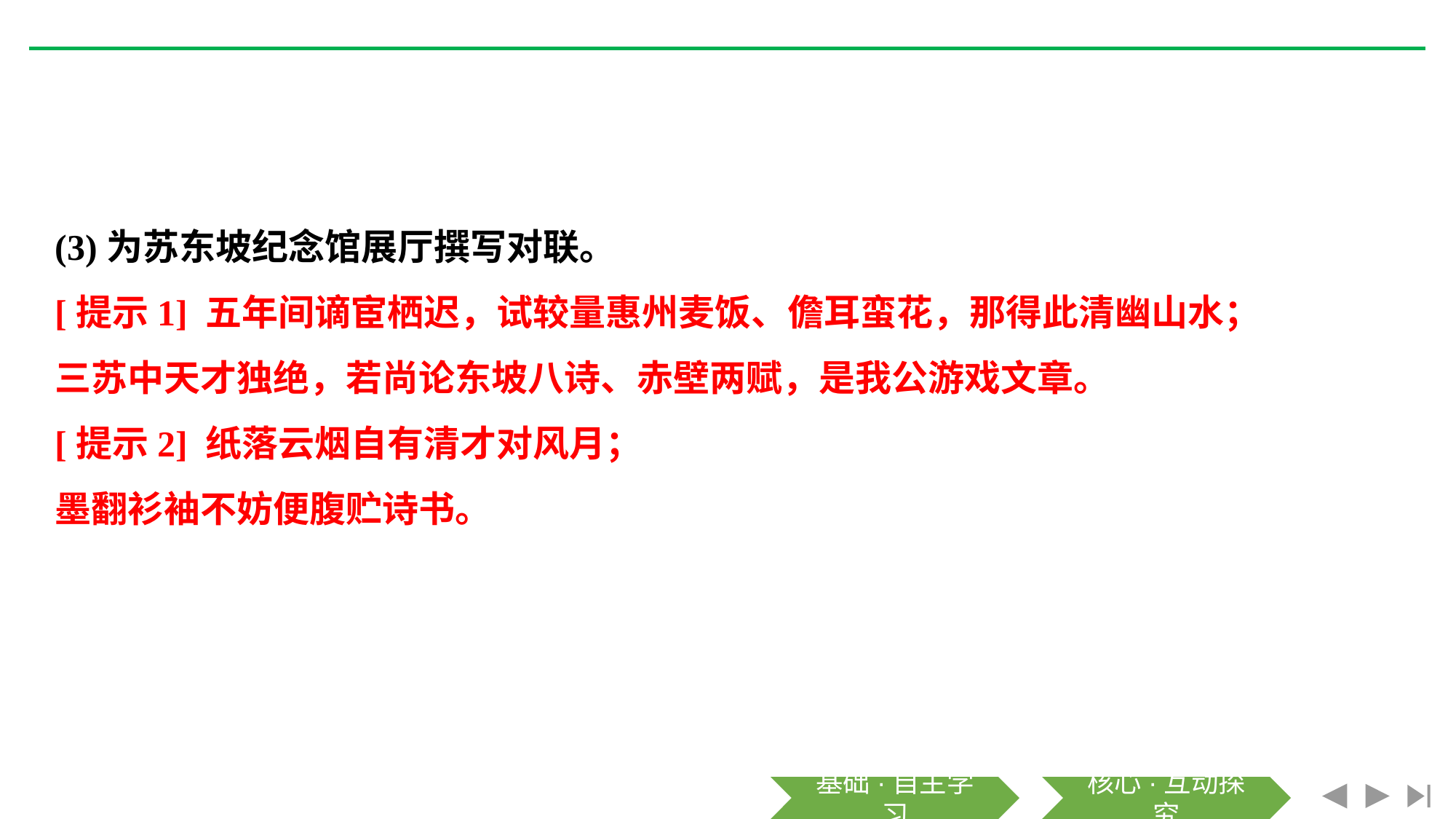

(3)为苏东坡纪念馆展厅撰写对联。
[提示1] 五年间谪宦栖迟，试较量惠州麦饭、儋耳蛮花，那得此清幽山水；
三苏中天才独绝，若尚论东坡八诗、赤壁两赋，是我公游戏文章。
[提示2] 纸落云烟自有清才对风月；
墨翻衫袖不妨便腹贮诗书。